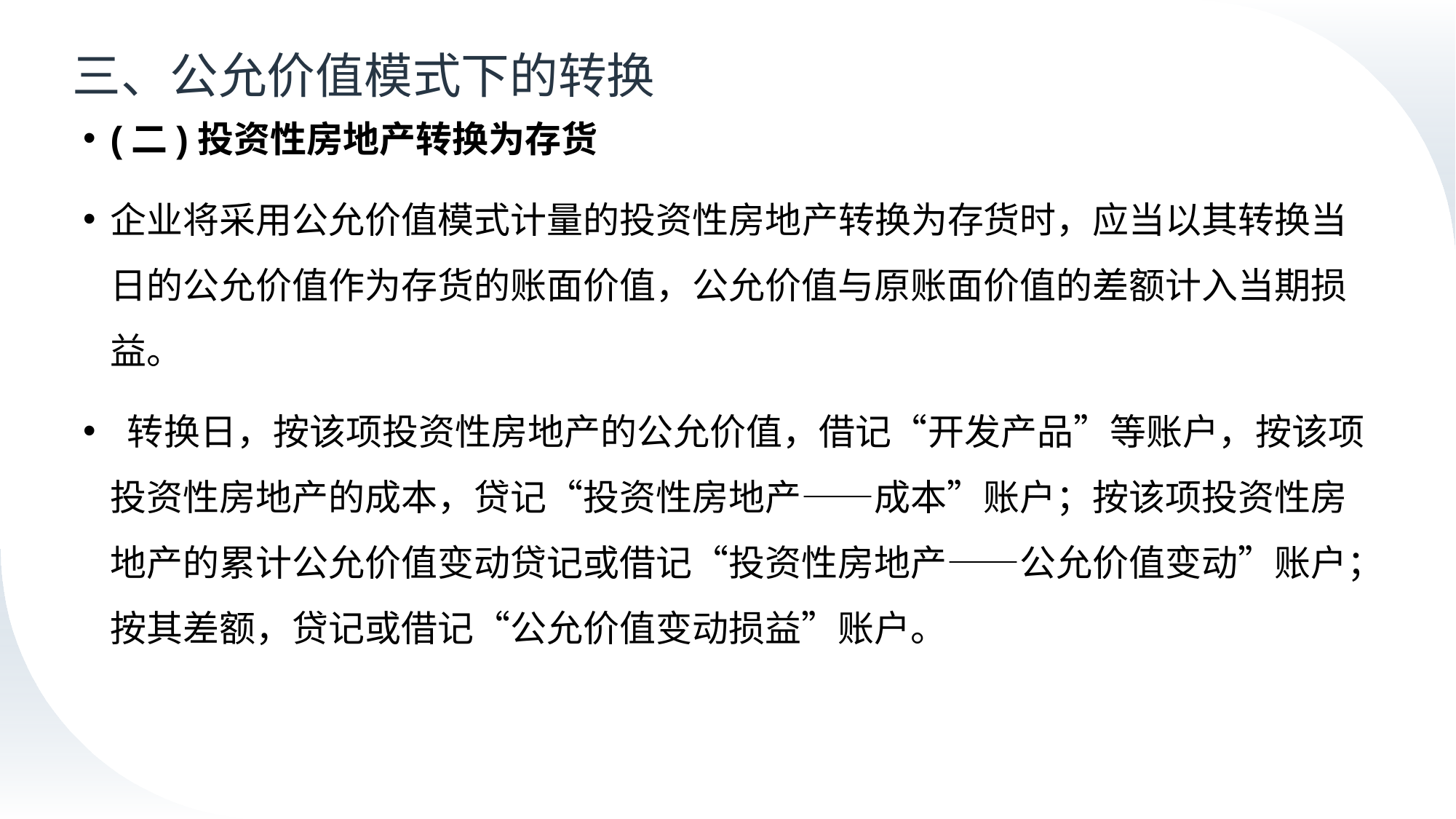

# 三、公允价值模式下的转换
(二)投资性房地产转换为存货
企业将采用公允价值模式计量的投资性房地产转换为存货时，应当以其转换当日的公允价值作为存货的账面价值，公允价值与原账面价值的差额计入当期损益。
 转换日，按该项投资性房地产的公允价值，借记“开发产品”等账户，按该项投资性房地产的成本，贷记“投资性房地产——成本”账户；按该项投资性房地产的累计公允价值变动贷记或借记“投资性房地产——公允价值变动”账户；按其差额，贷记或借记“公允价值变动损益”账户。